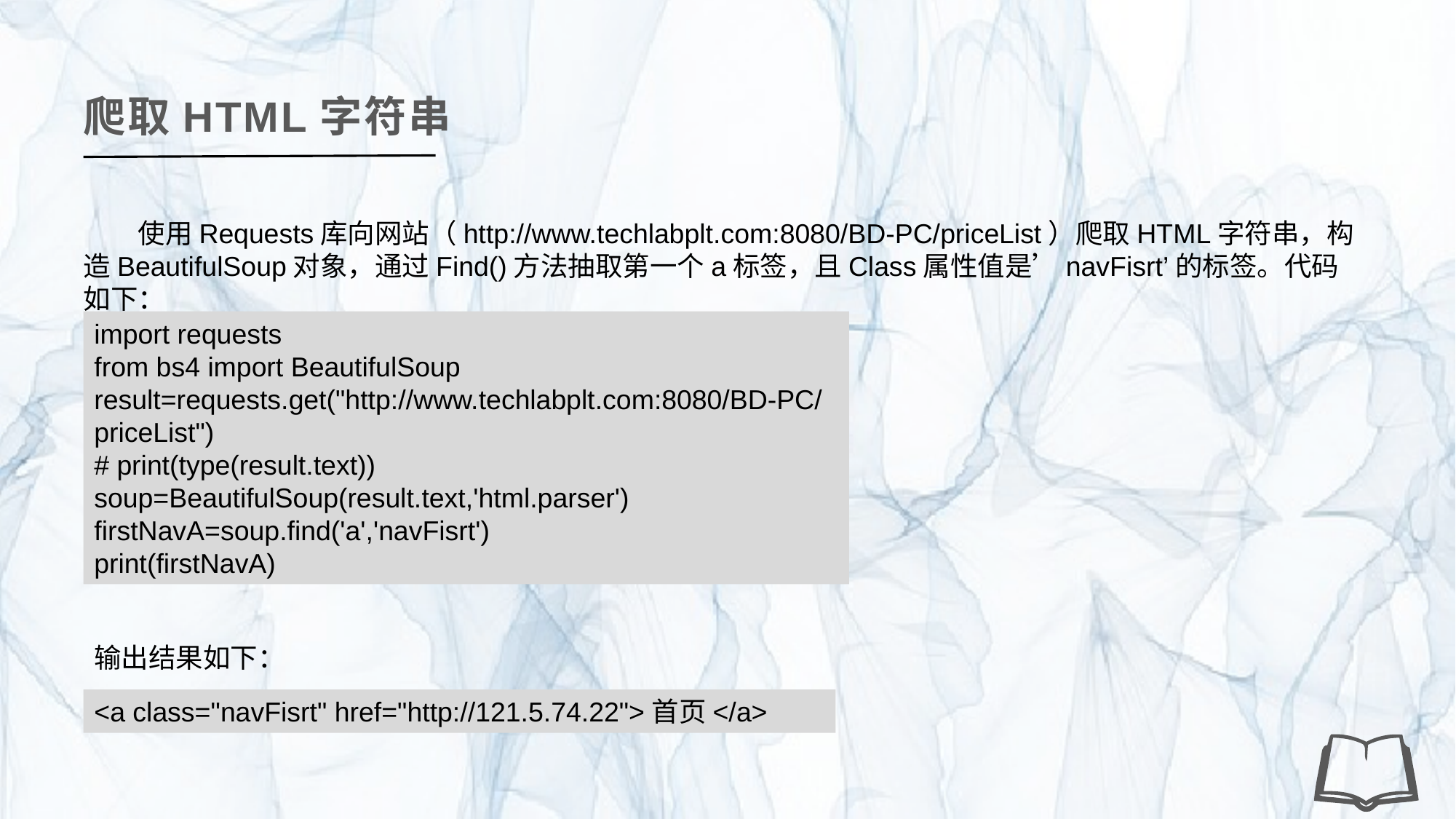

爬取HTML字符串
使用Requests库向网站（http://www.techlabplt.com:8080/BD-PC/priceList）爬取HTML字符串，构造BeautifulSoup对象，通过Find()方法抽取第一个a标签，且Class属性值是’navFisrt’的标签。代码如下：
import requests
from bs4 import BeautifulSoup
result=requests.get("http://www.techlabplt.com:8080/BD-PC/priceList")
# print(type(result.text))
soup=BeautifulSoup(result.text,'html.parser')
firstNavA=soup.find('a','navFisrt')
print(firstNavA)
输出结果如下：

<a class="navFisrt" href="http://121.5.74.22">首页</a>

29